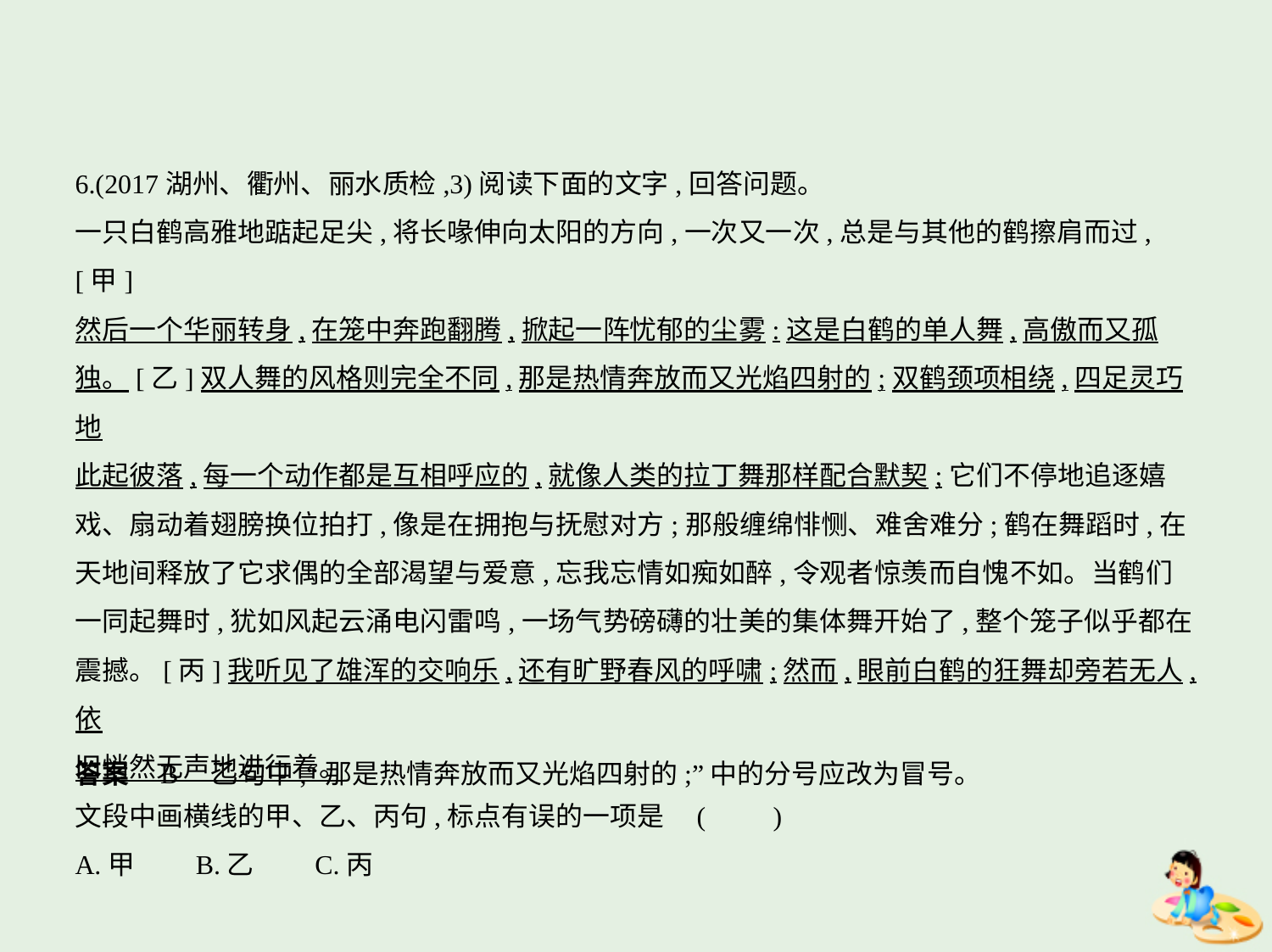

6.(2017湖州、衢州、丽水质检,3)阅读下面的文字,回答问题。
一只白鹤高雅地踮起足尖,将长喙伸向太阳的方向,一次又一次,总是与其他的鹤擦肩而过,[甲]
然后一个华丽转身,在笼中奔跑翻腾,掀起一阵忧郁的尘雾:这是白鹤的单人舞,高傲而又孤
独。[乙]双人舞的风格则完全不同,那是热情奔放而又光焰四射的;双鹤颈项相绕,四足灵巧地
此起彼落,每一个动作都是互相呼应的,就像人类的拉丁舞那样配合默契;它们不停地追逐嬉
戏、扇动着翅膀换位拍打,像是在拥抱与抚慰对方;那般缠绵悱恻、难舍难分;鹤在舞蹈时,在
天地间释放了它求偶的全部渴望与爱意,忘我忘情如痴如醉,令观者惊羡而自愧不如。当鹤们
一同起舞时,犹如风起云涌电闪雷鸣,一场气势磅礴的壮美的集体舞开始了,整个笼子似乎都在
震撼。[丙]我听见了雄浑的交响乐,还有旷野春风的呼啸;然而,眼前白鹤的狂舞却旁若无人,依
旧悄然无声地进行着。
文段中画横线的甲、乙、丙句,标点有误的一项是 (　　)
A.甲　　B.乙　　C.丙
答案    B　乙句中,“那是热情奔放而又光焰四射的;”中的分号应改为冒号。